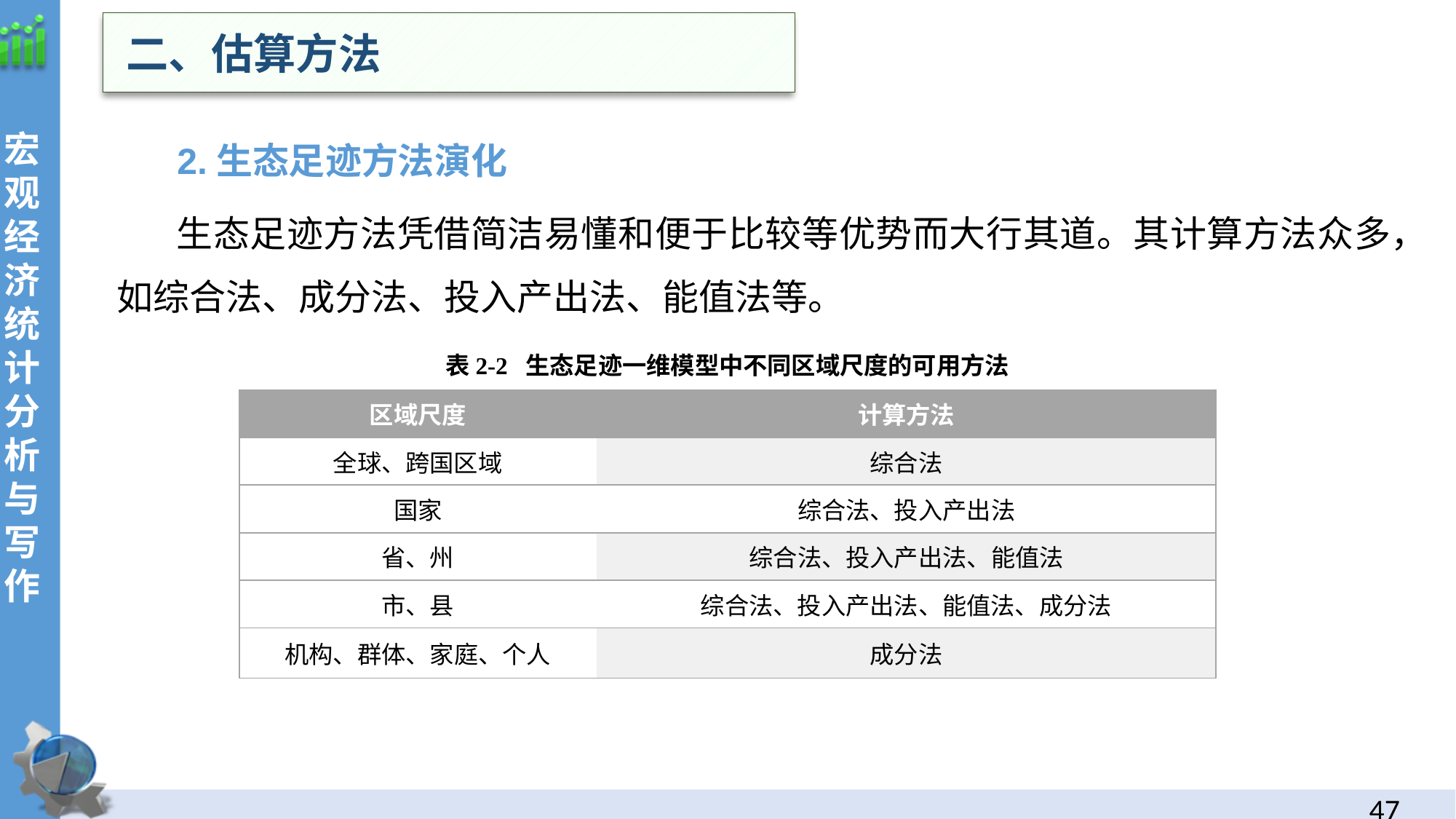

二、估算方法
          2.生态足迹方法演化
         生态足迹方法凭借简洁易懂和便于比较等优势而大行其道。其计算方法众多，如综合法、成分法、投入产出法、能值法等。

表2-2  生态足迹一维模型中不同区域尺度的可用方法
| 区域尺度 | 计算方法 |
| --- | --- |
| 全球、跨国区域 | 综合法 |
| 国家 | 综合法、投入产出法 |
| 省、州 | 综合法、投入产出法、能值法 |
| 市、县 | 综合法、投入产出法、能值法、成分法 |
| 机构、群体、家庭、个人 | 成分法 |
47